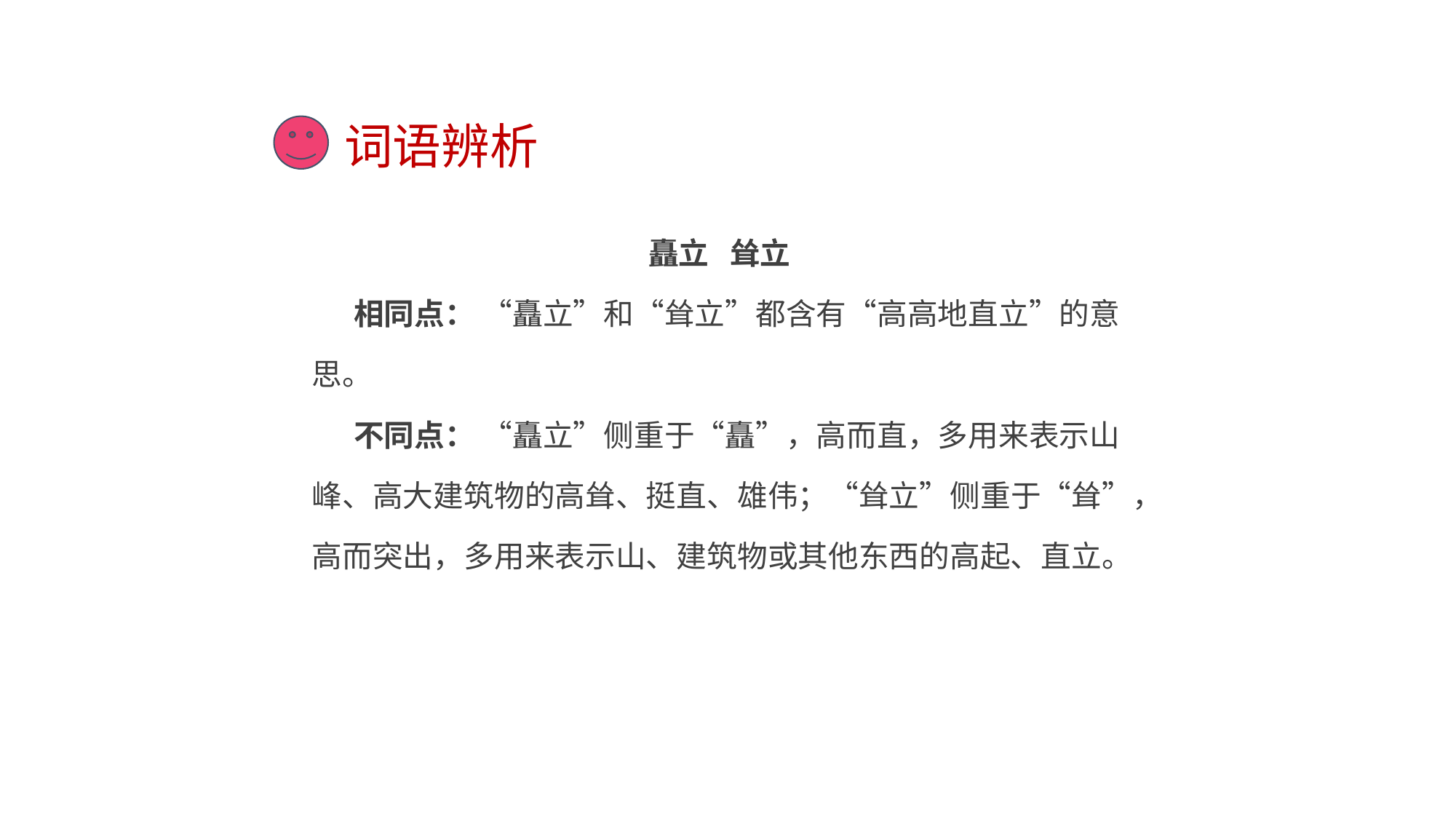

# 词语辨析

矗立   耸立
     相同点： “矗立”和“耸立”都含有“高高地直立”的意思。
     不同点： “矗立”侧重于“矗”，高而直，多用来表示山峰、高大建筑物的高耸、挺直、雄伟；“耸立”侧重于“耸”，高而突出，多用来表示山、建筑物或其他东西的高起、直立。